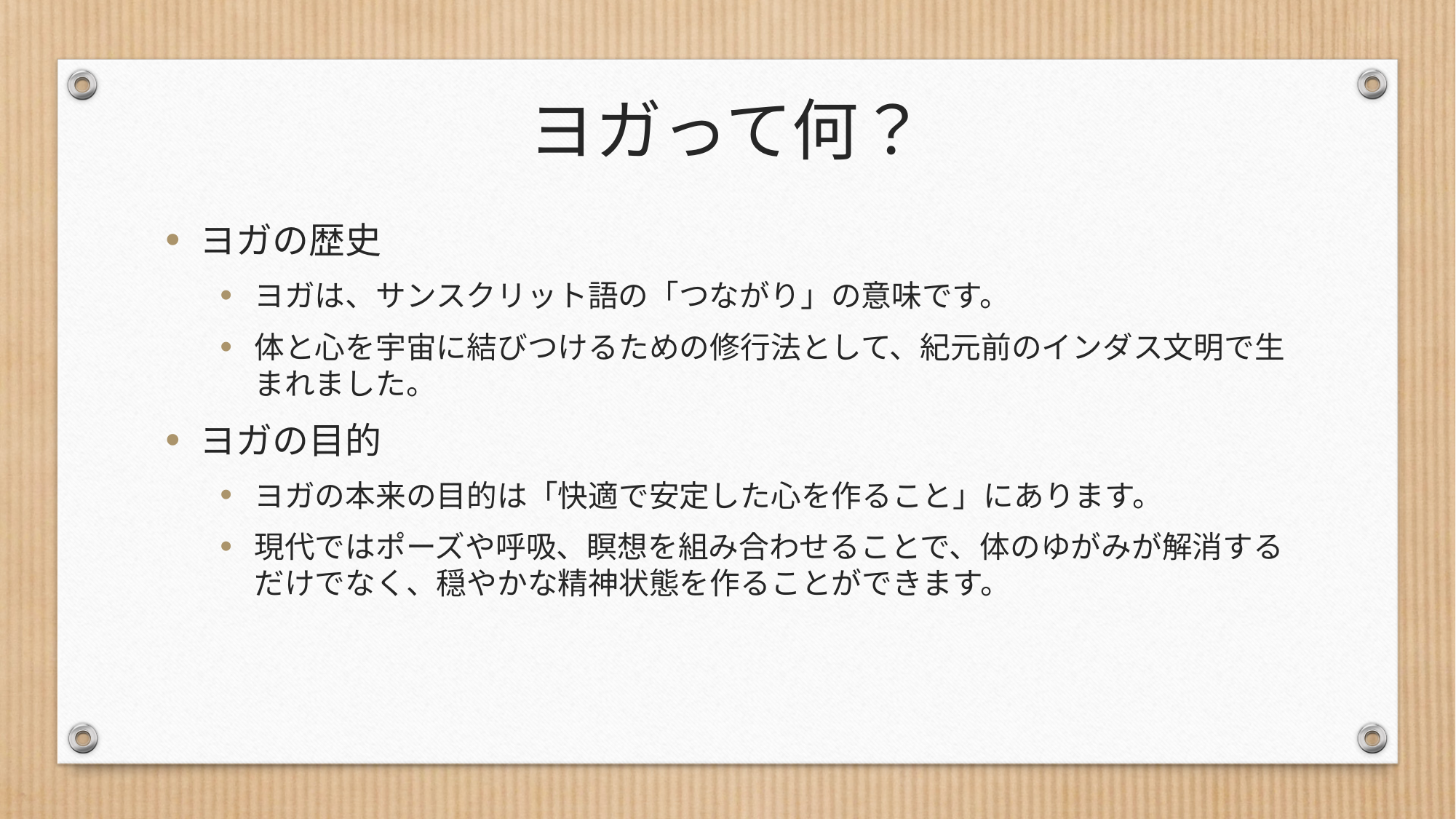

# ヨガって何？
ヨガの歴史
ヨガは、サンスクリット語の「つながり」の意味です。
体と心を宇宙に結びつけるための修行法として、紀元前のインダス文明で生まれました。
ヨガの目的
ヨガの本来の目的は「快適で安定した心を作ること」にあります。
現代ではポーズや呼吸、瞑想を組み合わせることで、体のゆがみが解消するだけでなく、穏やかな精神状態を作ることができます。